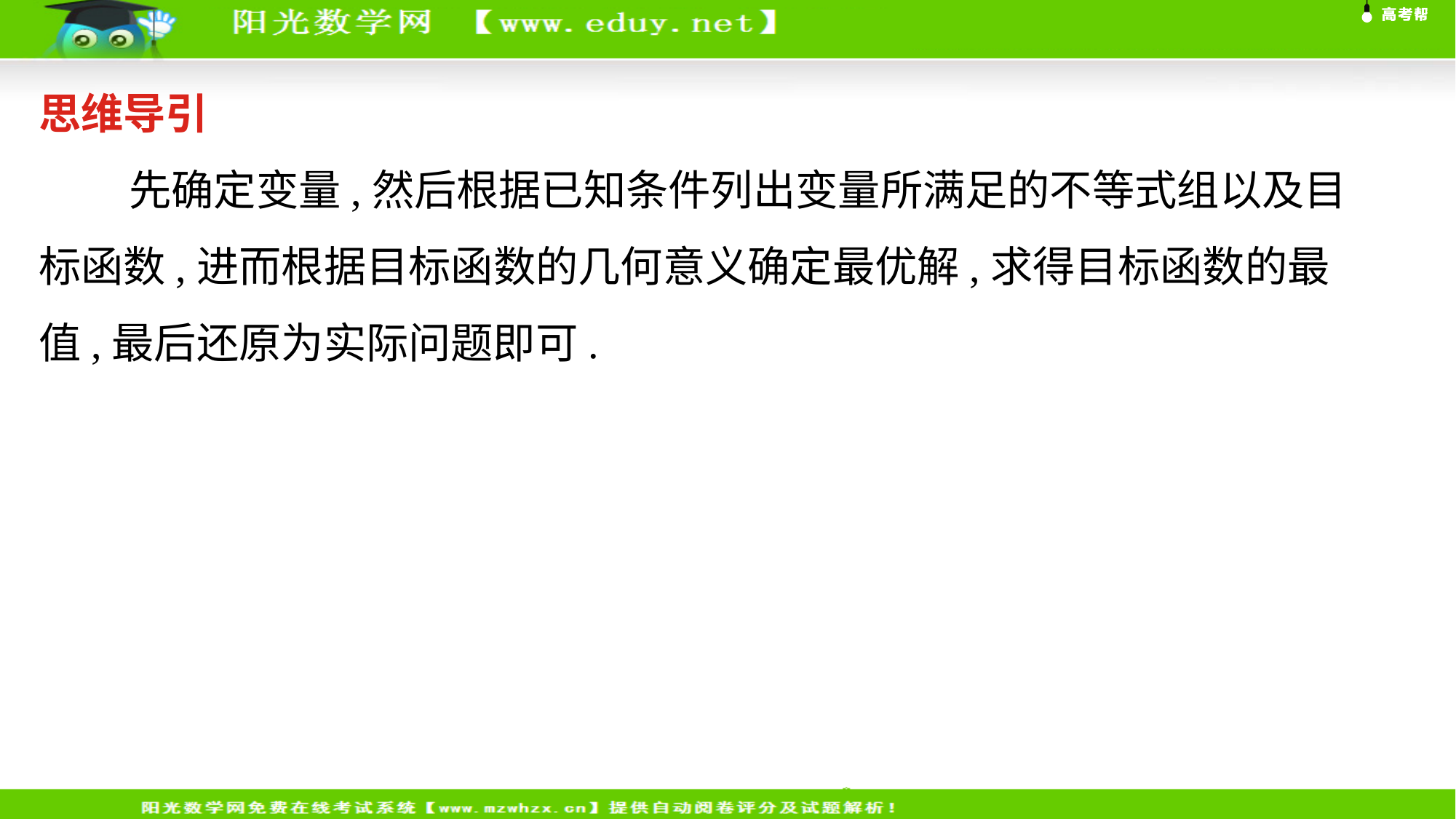

思维导引
    　先确定变量,然后根据已知条件列出变量所满足的不等式组以及目标函数,进而根据目标函数的几何意义确定最优解,求得目标函数的最值,最后还原为实际问题即可.